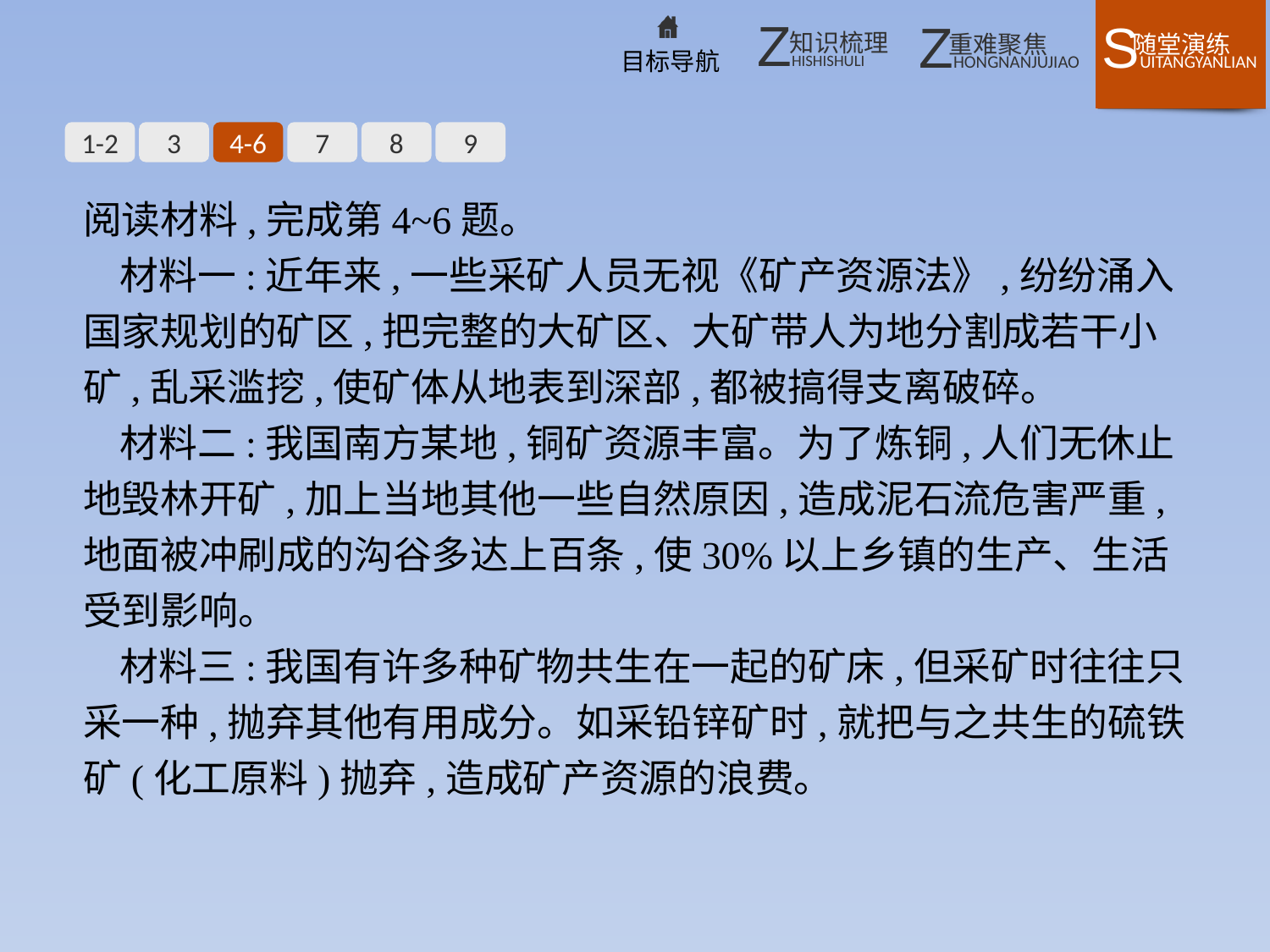

1-2
3
4-6
7
8
9
阅读材料,完成第4~6题。
材料一:近年来,一些采矿人员无视《矿产资源法》,纷纷涌入国家规划的矿区,把完整的大矿区、大矿带人为地分割成若干小矿,乱采滥挖,使矿体从地表到深部,都被搞得支离破碎。
材料二:我国南方某地,铜矿资源丰富。为了炼铜,人们无休止地毁林开矿,加上当地其他一些自然原因,造成泥石流危害严重,地面被冲刷成的沟谷多达上百条,使30%以上乡镇的生产、生活受到影响。
材料三:我国有许多种矿物共生在一起的矿床,但采矿时往往只采一种,抛弃其他有用成分。如采铅锌矿时,就把与之共生的硫铁矿(化工原料)抛弃,造成矿产资源的浪费。